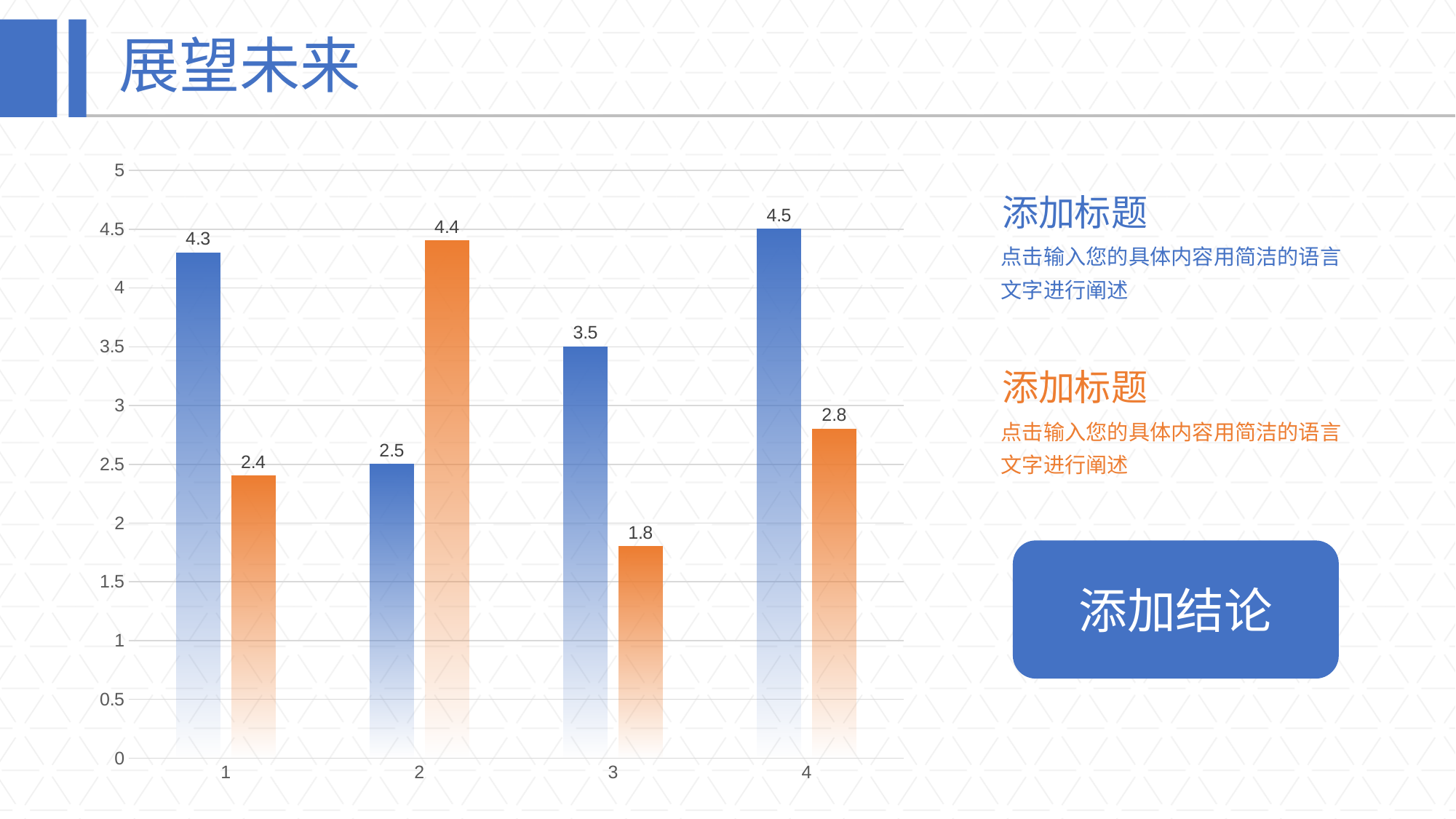

# 展望未来

### Chart

| Category |  |  |
|---|---|---|
添加标题
点击输入您的具体内容用简洁的语言文字进行阐述
添加标题
点击输入您的具体内容用简洁的语言文字进行阐述

添加结论